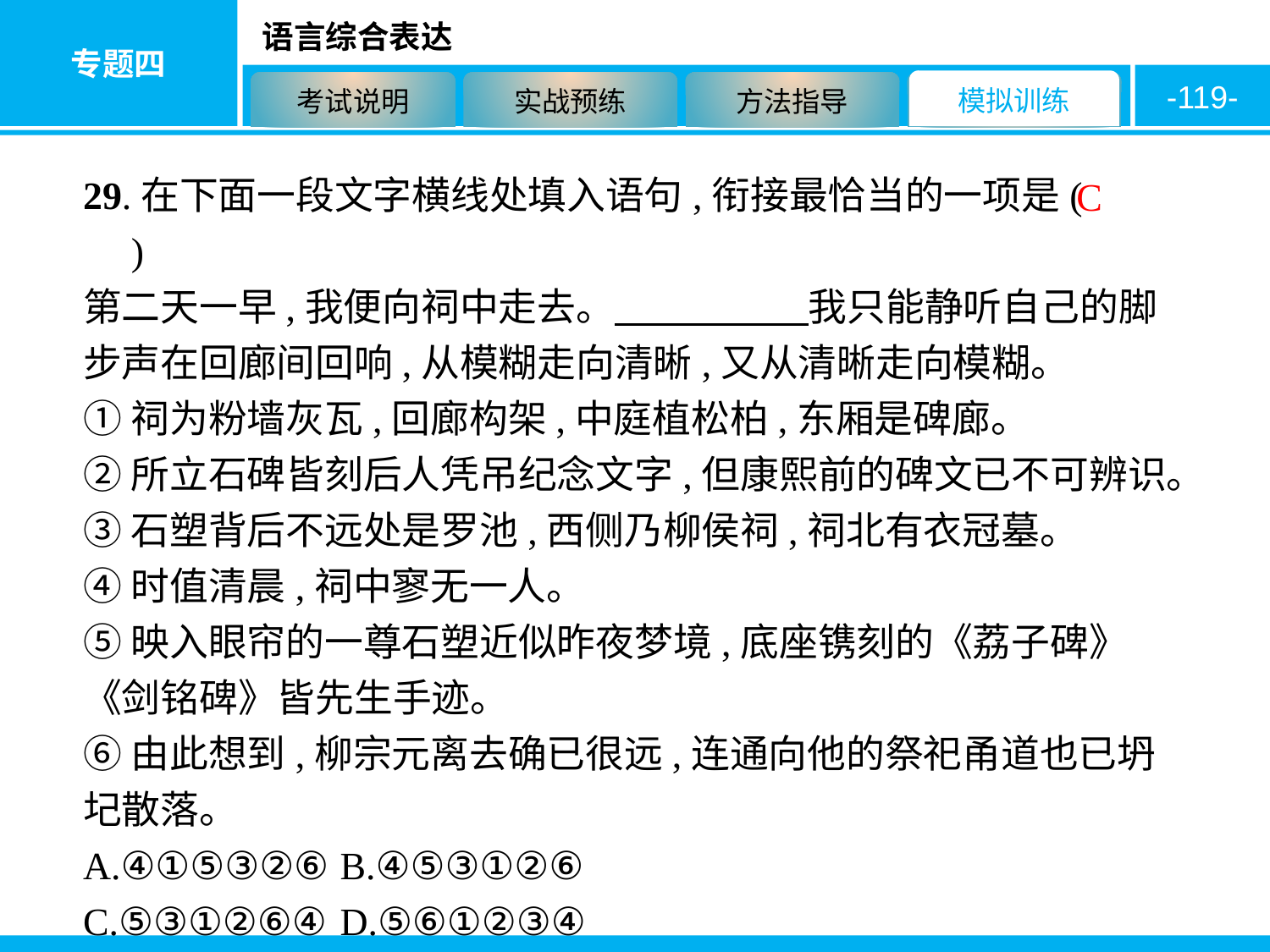

-119-
29.在下面一段文字横线处填入语句,衔接最恰当的一项是( 　　)
第二天一早,我便向祠中走去。　　　　　我只能静听自己的脚步声在回廊间回响,从模糊走向清晰,又从清晰走向模糊。
①祠为粉墙灰瓦,回廊构架,中庭植松柏,东厢是碑廊。
②所立石碑皆刻后人凭吊纪念文字,但康熙前的碑文已不可辨识。
③石塑背后不远处是罗池,西侧乃柳侯祠,祠北有衣冠墓。
④时值清晨,祠中寥无一人。
⑤映入眼帘的一尊石塑近似昨夜梦境,底座镌刻的《荔子碑》《剑铭碑》皆先生手迹。
⑥由此想到,柳宗元离去确已很远,连通向他的祭祀甬道也已坍圮散落。
A.④①⑤③②⑥	B.④⑤③①②⑥
C.⑤③①②⑥④	D.⑤⑥①②③④
C